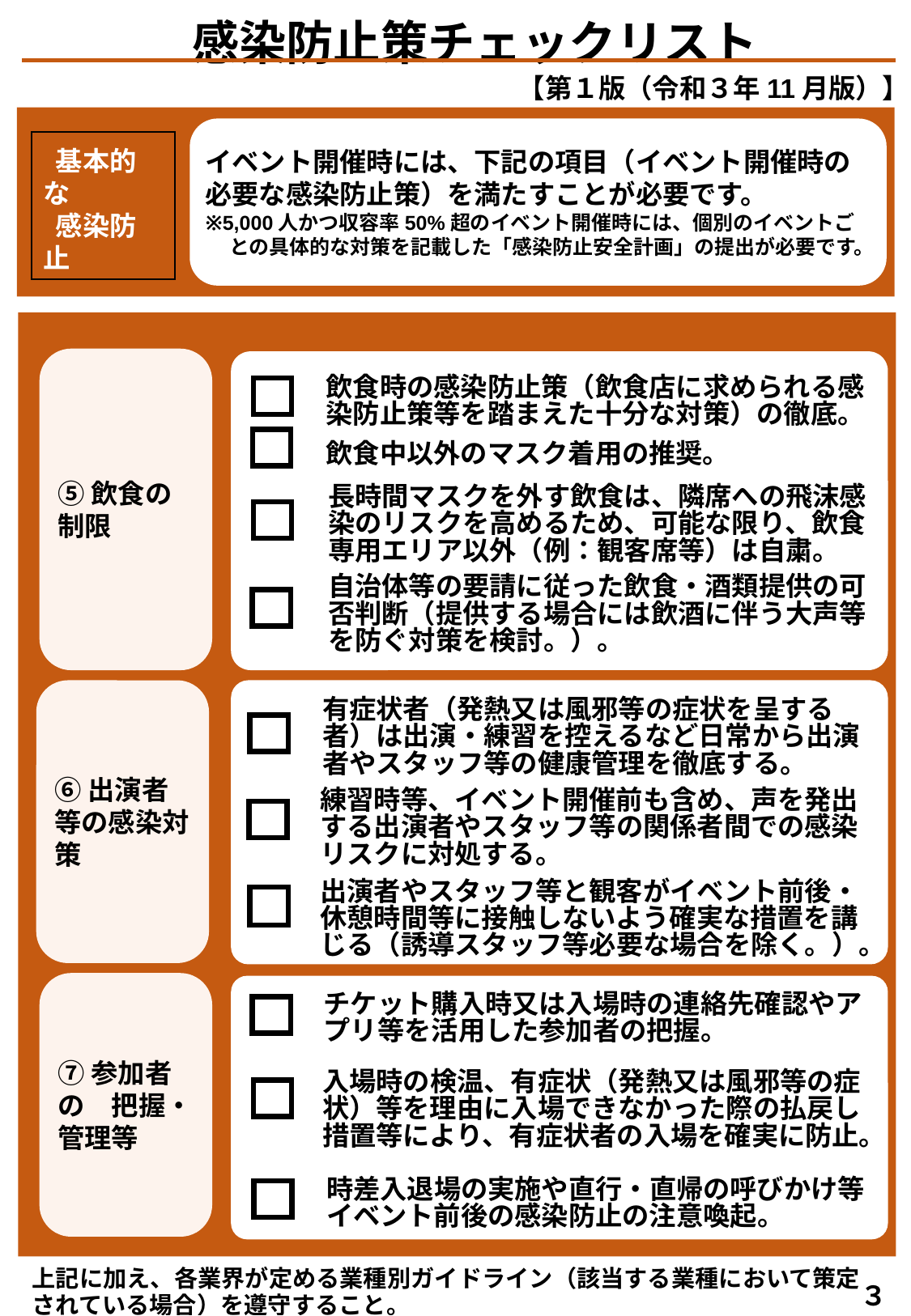

感染防止策チェックリスト
【第１版（令和３年11月版）】

イベント開催時には、下記の項目（イベント開催時の必要な感染防止策）を満たすことが必要です。
※5,000人かつ収容率50%超のイベント開催時には、個別のイベントごとの具体的な対策を記載した「感染防止安全計画」の提出が必要です。

 基本的な
 感染防止

⑤飲食の制限

飲食時の感染防止策（飲食店に求められる感染防止策等を踏まえた十分な対策）の徹底。

飲食中以外のマスク着用の推奨。
長時間マスクを外す飲食は、隣席への飛沫感染のリスクを高めるため、可能な限り、飲食専用エリア以外（例：観客席等）は自粛。

自治体等の要請に従った飲食・酒類提供の可否判断（提供する場合には飲酒に伴う大声等を防ぐ対策を検討。）。

⑥出演者等の感染対策

有症状者（発熱又は風邪等の症状を呈する者）は出演・練習を控えるなど日常から出演者やスタッフ等の健康管理を徹底する。

練習時等、イベント開催前も含め、声を発出する出演者やスタッフ等の関係者間での感染リスクに対処する。

出演者やスタッフ等と観客がイベント前後・休憩時間等に接触しないよう確実な措置を講じる（誘導スタッフ等必要な場合を除く。）。

⑦参加者の　把握・管理等

チケット購入時又は入場時の連絡先確認やアプリ等を活用した参加者の把握。

入場時の検温、有症状（発熱又は風邪等の症状）等を理由に入場できなかった際の払戻し措置等により、有症状者の入場を確実に防止。

時差入退場の実施や直行・直帰の呼びかけ等イベント前後の感染防止の注意喚起。

上記に加え、各業界が定める業種別ガイドライン（該当する業種において策定されている場合）を遵守すること。
３